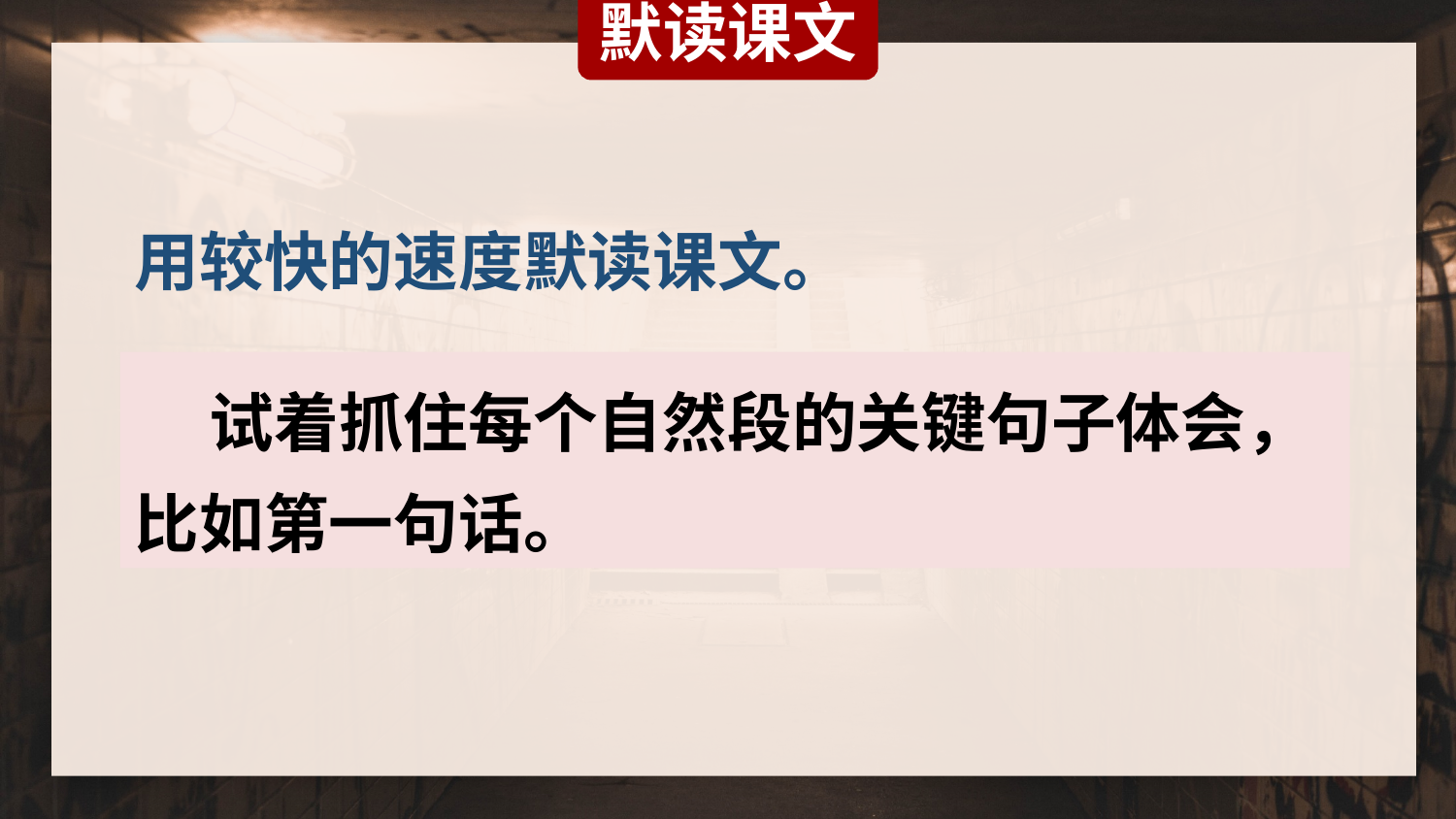

默读课文
用较快的速度默读课文。
    试着抓住每个自然段的关键句子体会，比如第一句话。